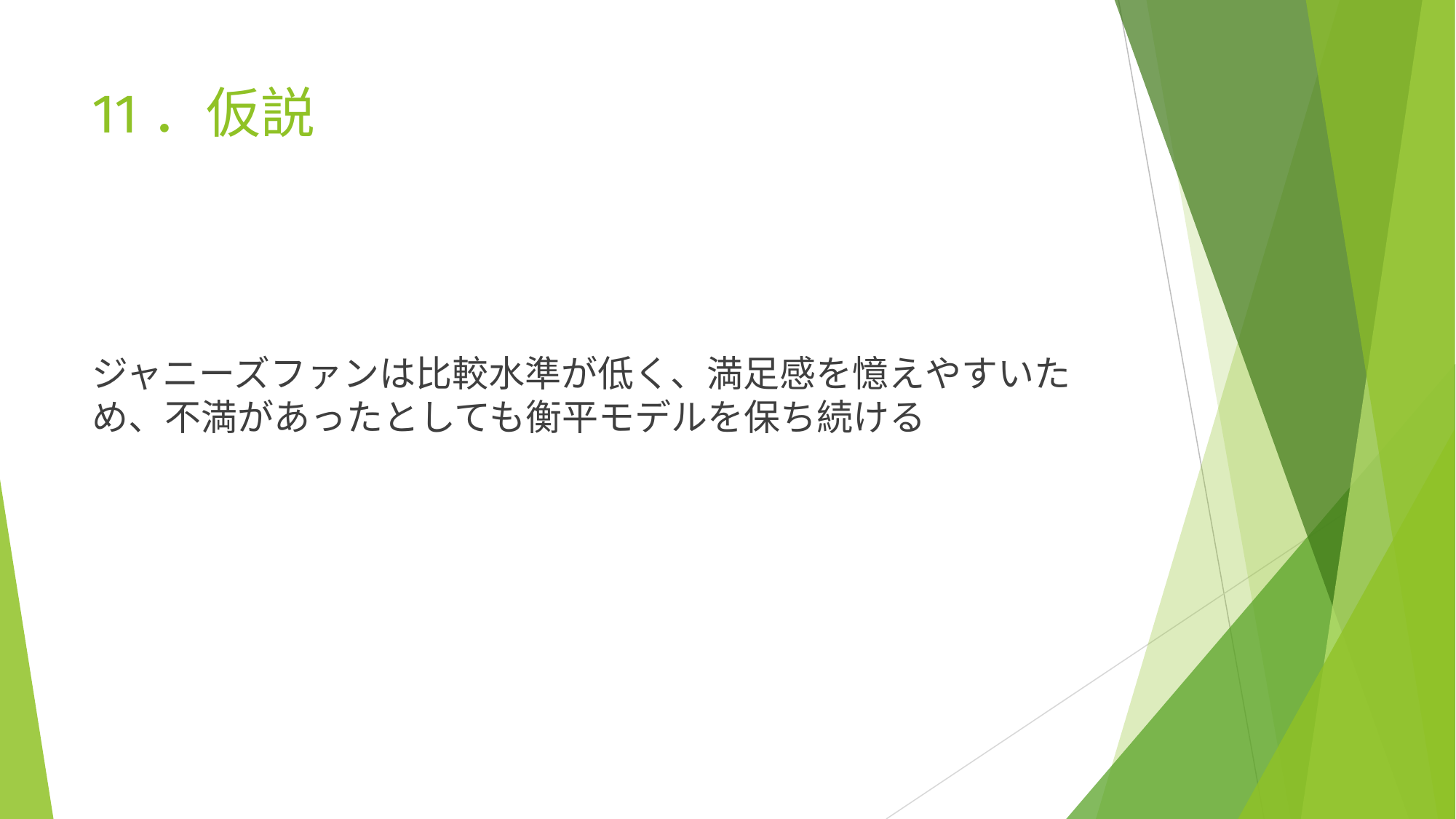

# 11．仮説

ジャニーズファンは比較水準が低く、満足感を憶えやすいため、不満があったとしても衡平モデルを保ち続ける